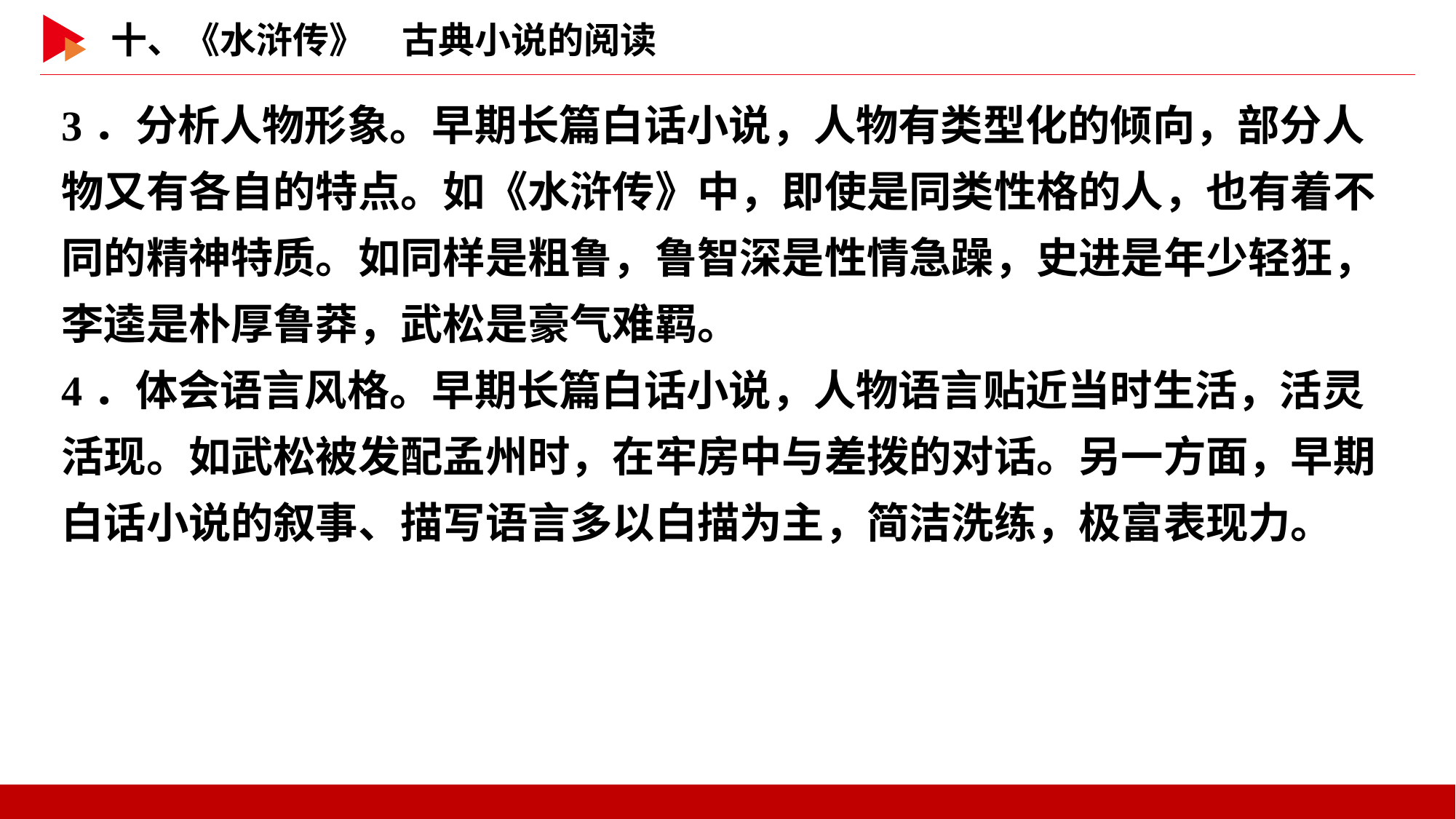

3．分析人物形象。早期长篇白话小说，人物有类型化的倾向，部分人物又有各自的特点。如《水浒传》中，即使是同类性格的人，也有着不同的精神特质。如同样是粗鲁，鲁智深是性情急躁，史进是年少轻狂，李逵是朴厚鲁莽，武松是豪气难羁。
4．体会语言风格。早期长篇白话小说，人物语言贴近当时生活，活灵活现。如武松被发配孟州时，在牢房中与差拨的对话。另一方面，早期白话小说的叙事、描写语言多以白描为主，简洁洗练，极富表现力。